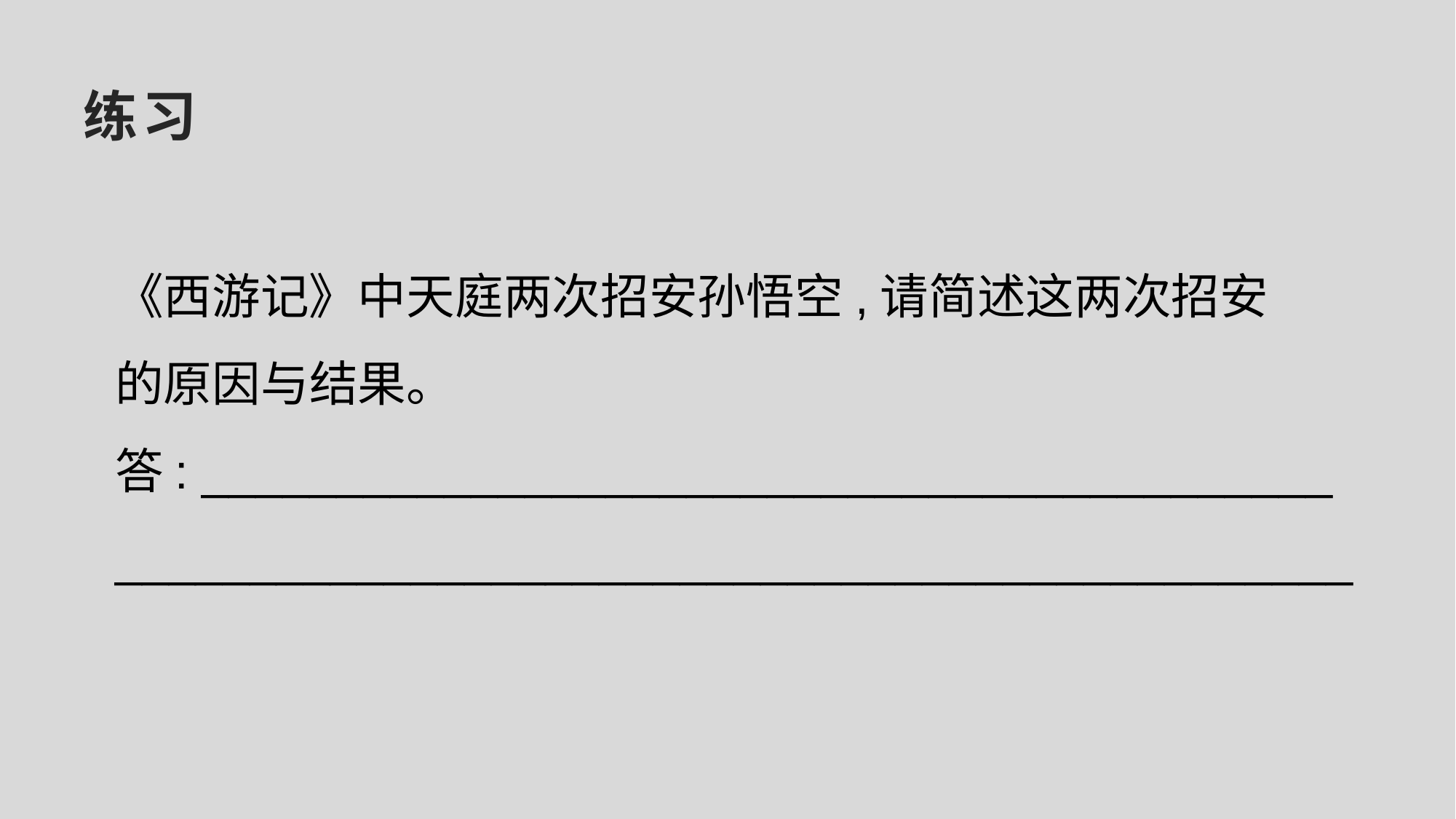

# 练习
《西游记》中天庭两次招安孙悟空,请简述这两次招安
的原因与结果。
答: __________________________________________
______________________________________________